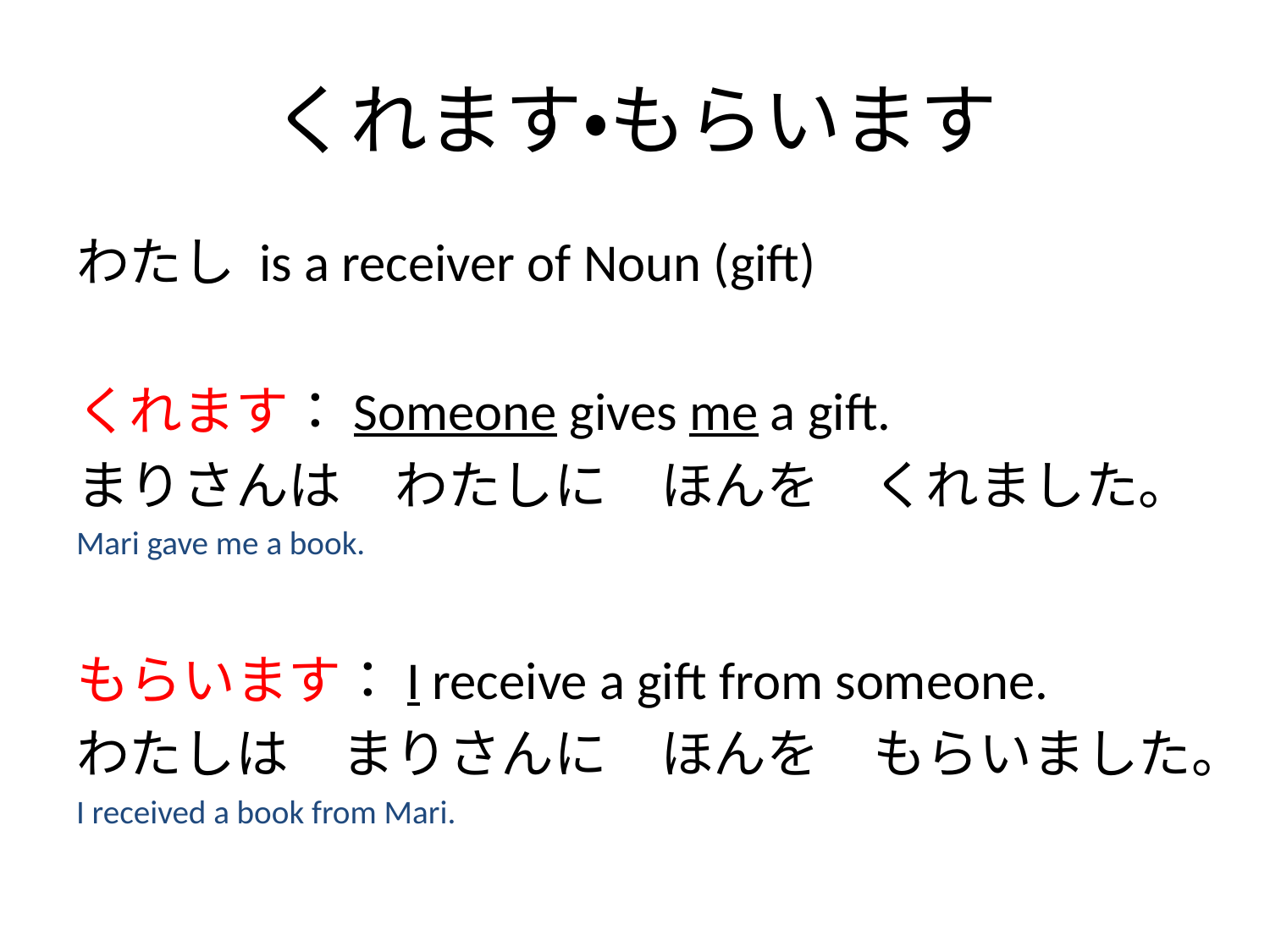

# くれます・もらいます
わたし is a receiver of Noun (gift)

くれます：Someone gives me a gift.
まりさんは　わたしに　ほんを　くれました。
Mari gave me a book.

もらいます：I receive a gift from someone.
わたしは　まりさんに　ほんを　もらいました。
I received a book from Mari.